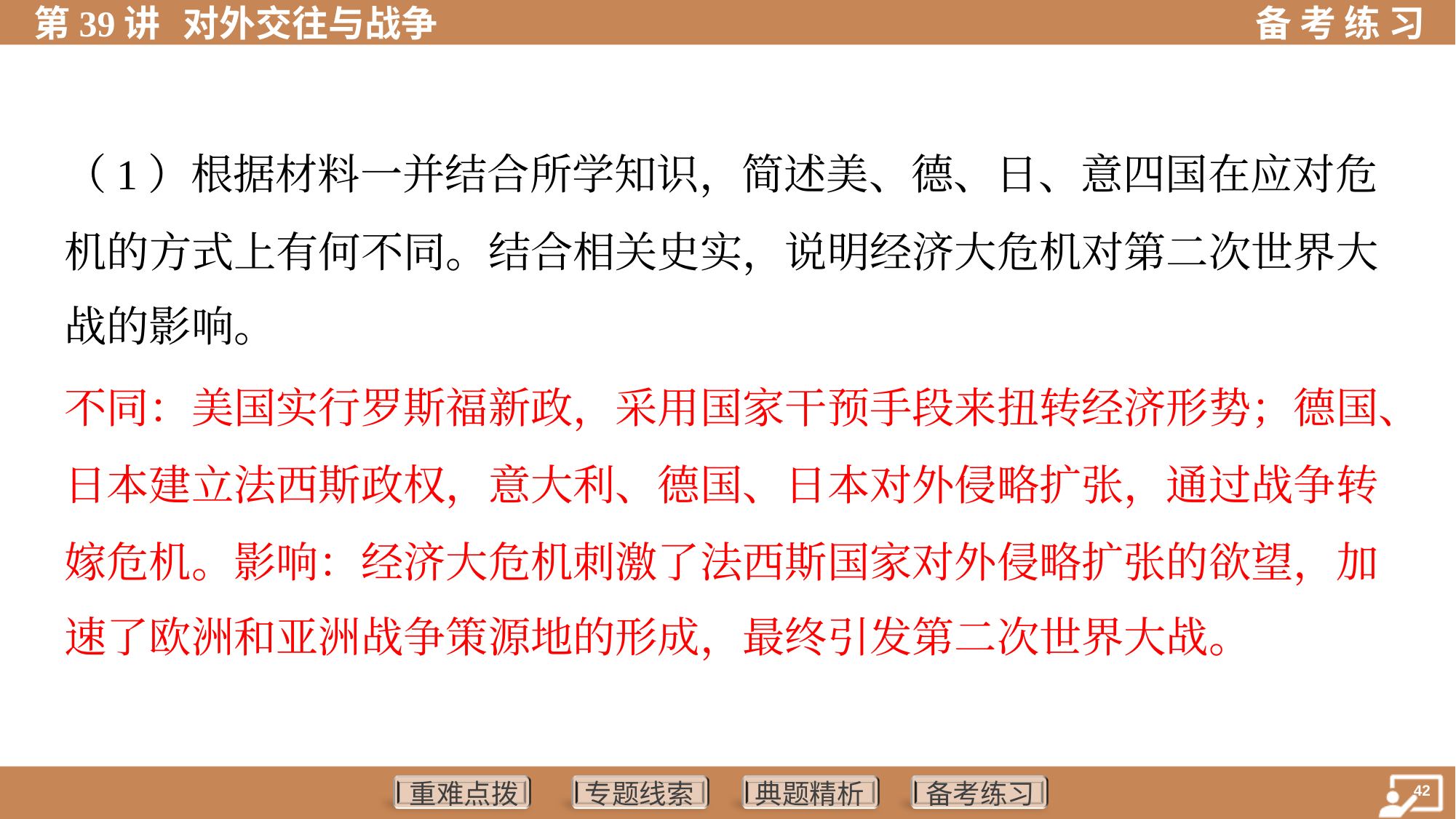

（1）根据材料一并结合所学知识，简述美、德、日、意四国在应对危
机的方式上有何不同。结合相关史实，说明经济大危机对第二次世界大
战的影响。
不同：美国实行罗斯福新政，采用国家干预手段来扭转经济形势；德国、
日本建立法西斯政权，意大利、德国、日本对外侵略扩张，通过战争转
嫁危机。影响：经济大危机刺激了法西斯国家对外侵略扩张的欲望，加
速了欧洲和亚洲战争策源地的形成，最终引发第二次世界大战。